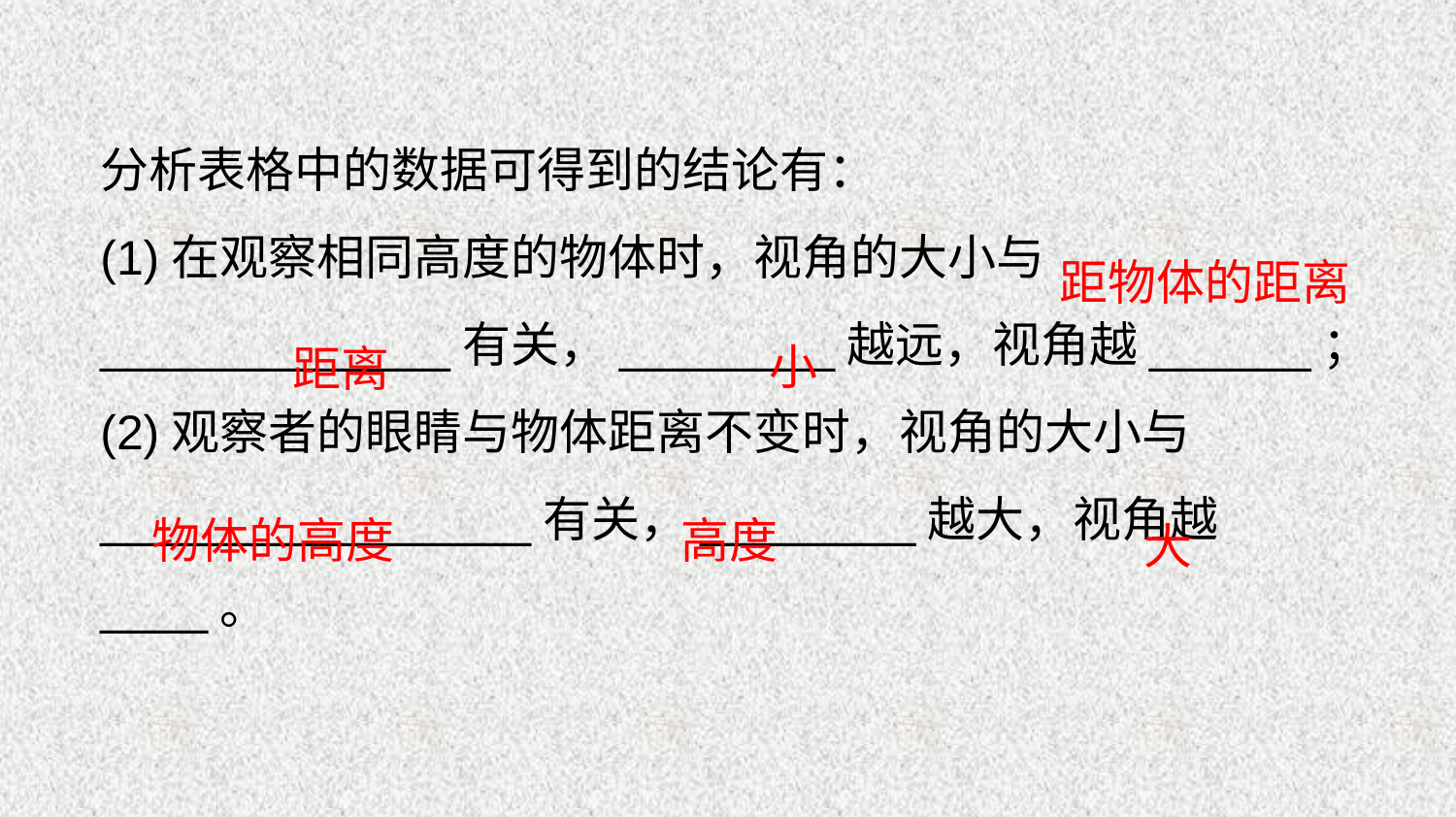

分析表格中的数据可得到的结论有：
(1)在观察相同高度的物体时，视角的大小与_____________有关，________越远，视角越______；
(2)观察者的眼睛与物体距离不变时，视角的大小与________________有关，________越大，视角越____。
距物体的距离
小
距离
物体的高度
高度
大